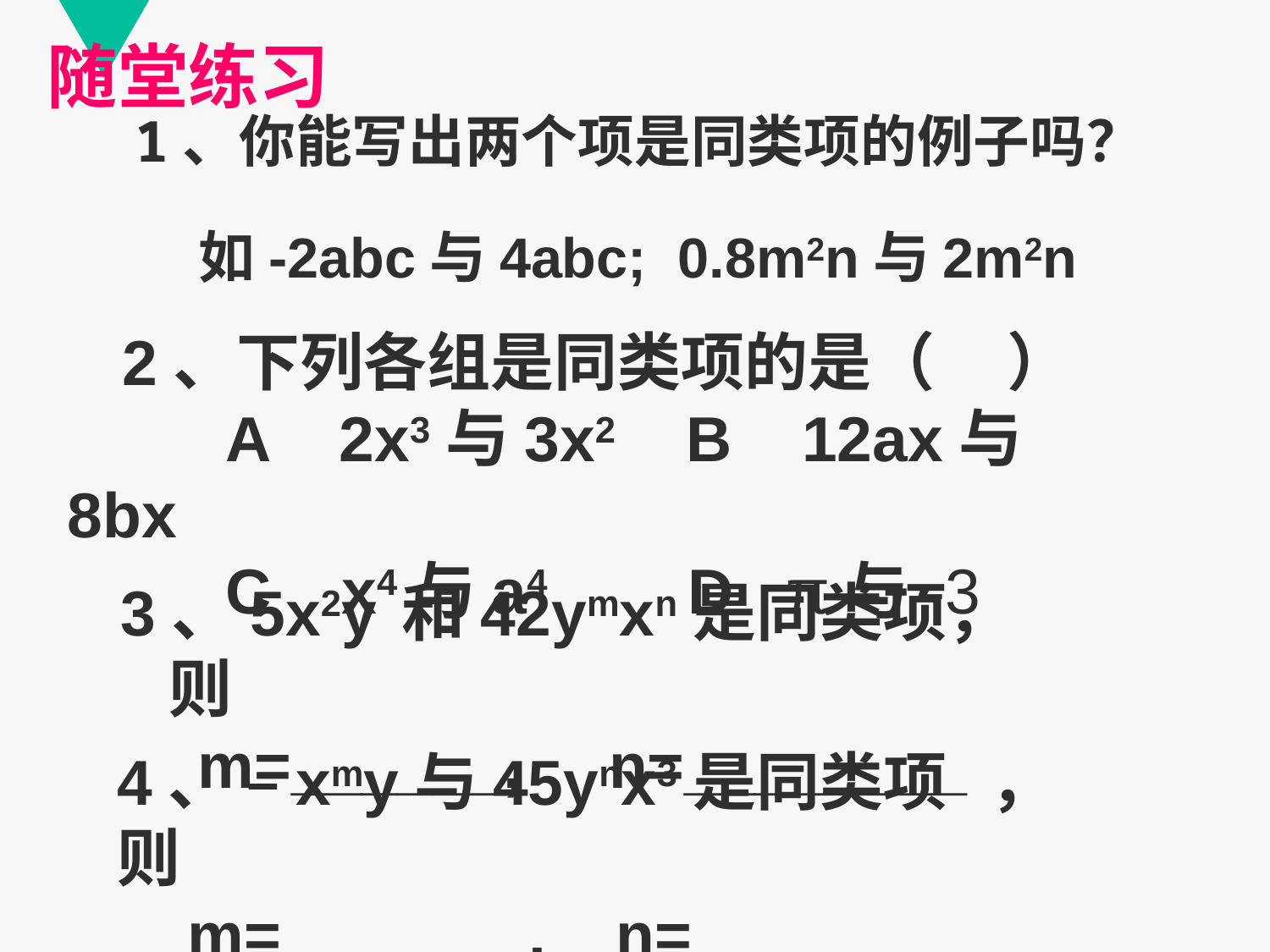

随堂练习
#
1、你能写出两个项是同类项的例子吗？

如-2abc与4abc;  0.8m2n与2m2n
    2、下列各组是同类项的是（     ）
         A    2x3与3x2    B    12ax与8bx
         C    x4与a4        D   π与-3
3、5x2y 和42ymxn是同类项，则
        m=______,     n=________
4、 –xmy与45ynx3是同类项   ，则
    m=_______.    n=______